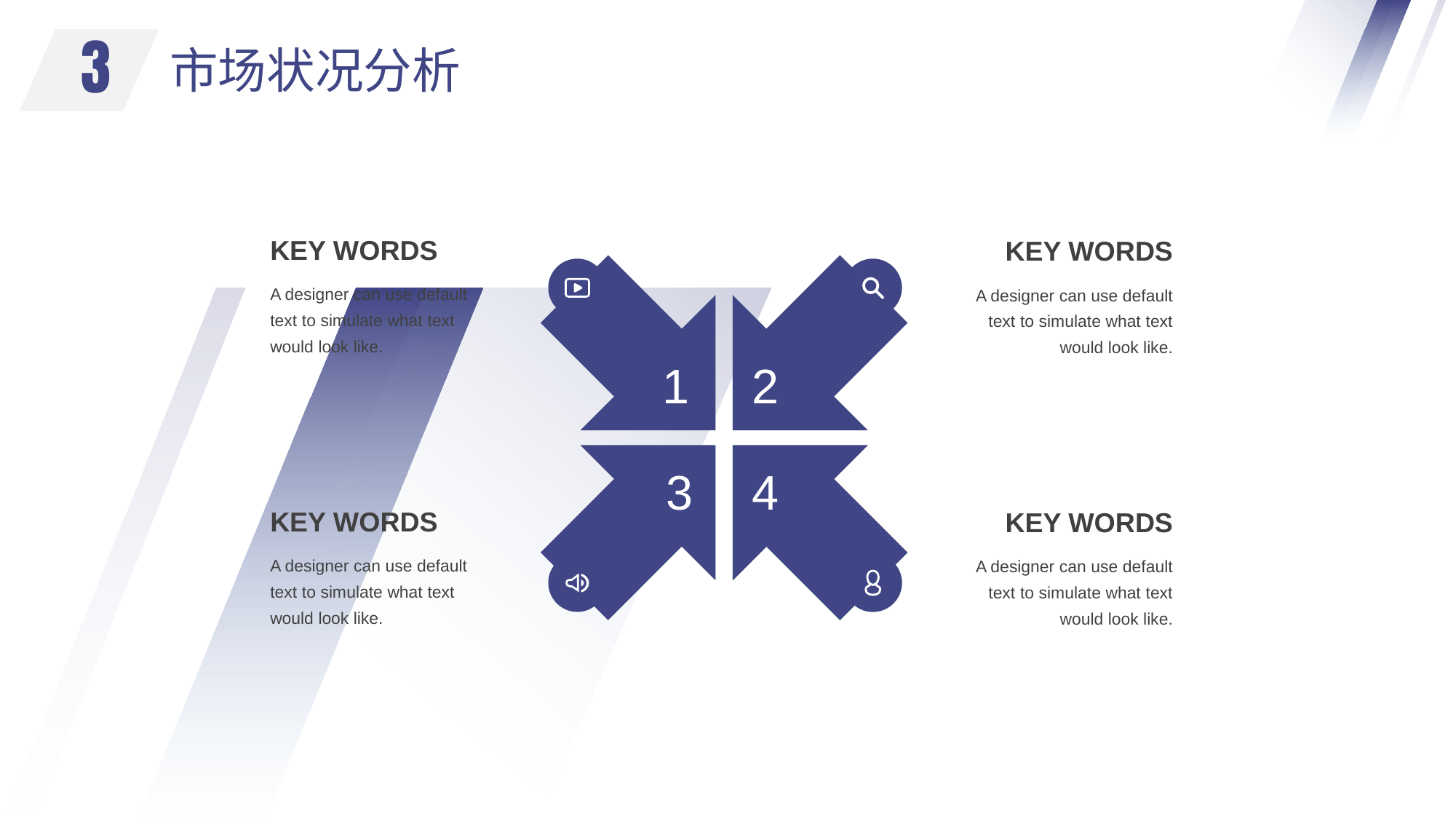

3
市场状况分析
KEY WORDS
KEY WORDS

A designer can use default text to simulate what text would look like.
A designer can use default text to simulate what text would look like.

2
1

3
4
KEY WORDS
KEY WORDS
A designer can use default text to simulate what text would look like.
A designer can use default text to simulate what text would look like.